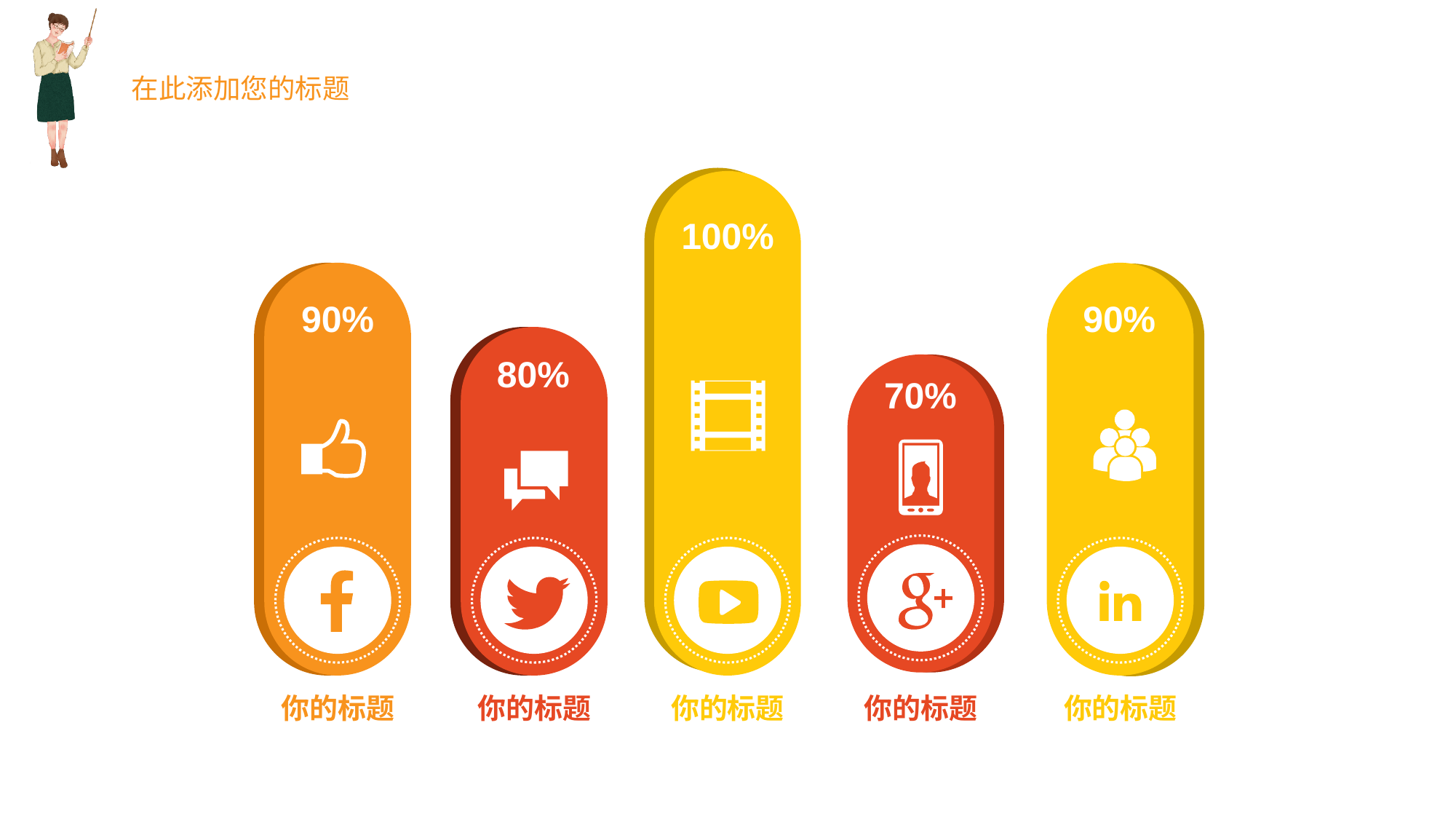

100%

90%
90%

80%

70%

你的标题
你的标题
你的标题
你的标题
你的标题